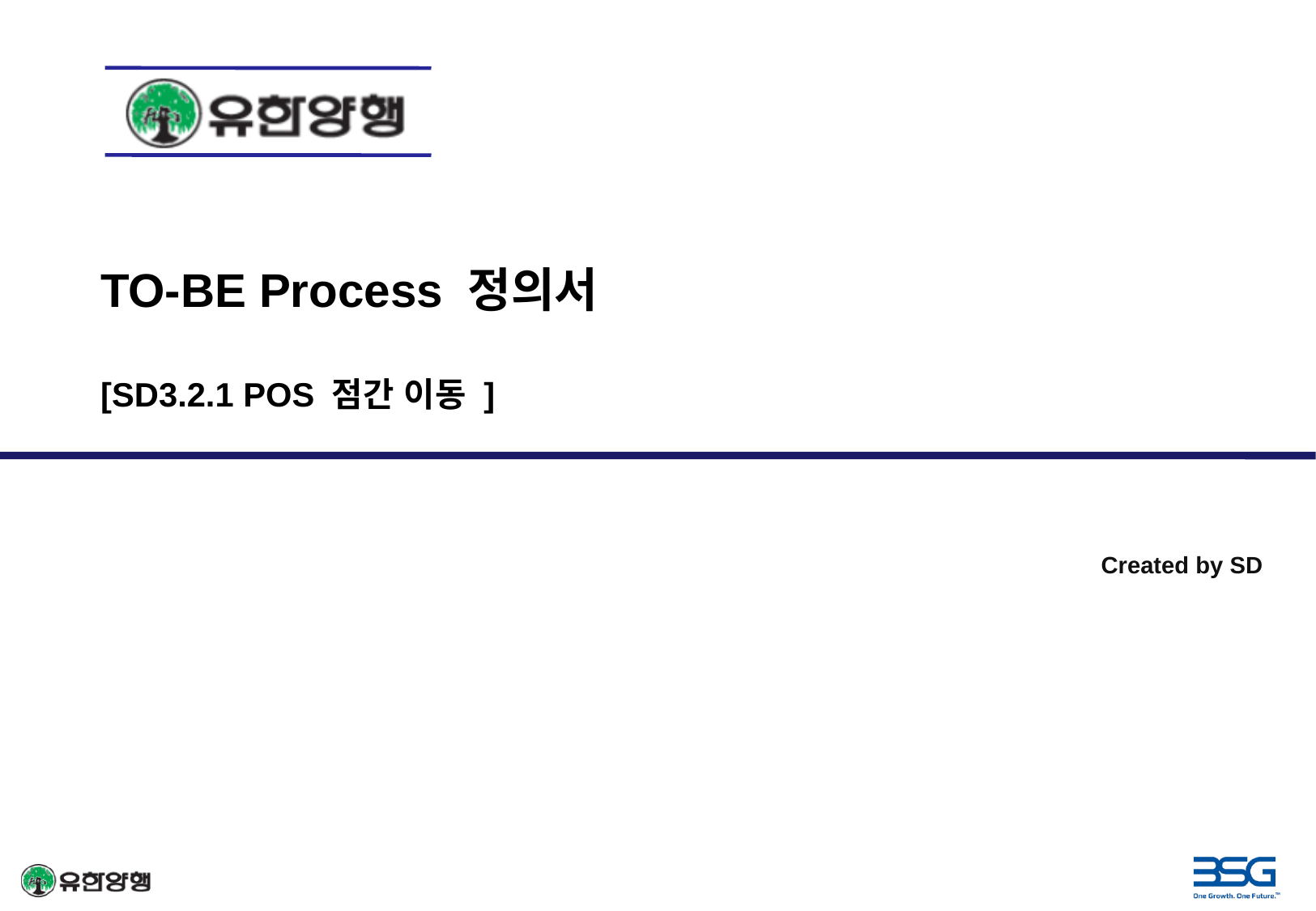

TO-BE Process 정의서
[SD3.2.1 POS 점간 이동 ]
Created by SD